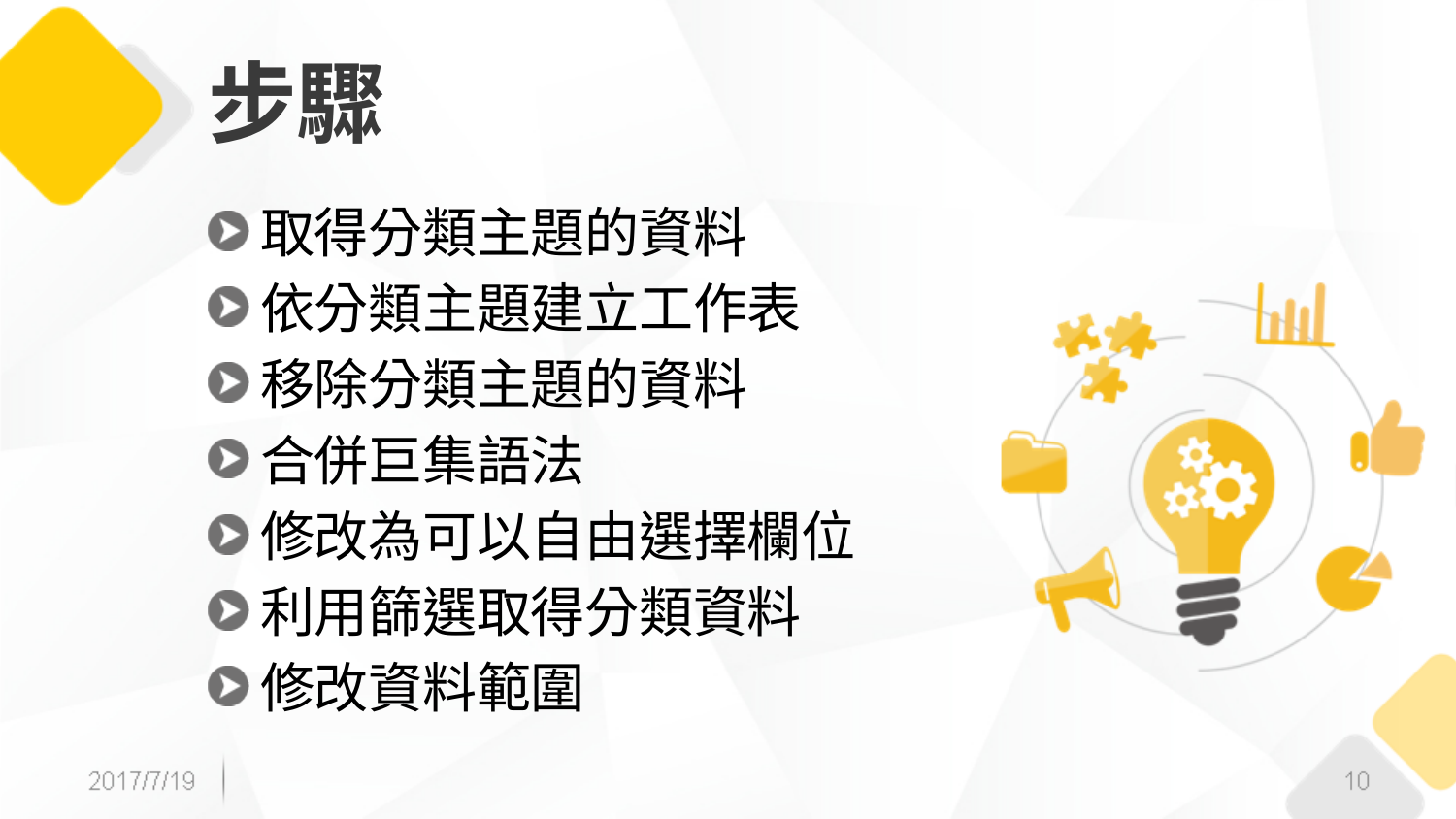

# 步驟
取得分類主題的資料
依分類主題建立工作表
移除分類主題的資料
合併巨集語法
修改為可以自由選擇欄位
利用篩選取得分類資料
修改資料範圍